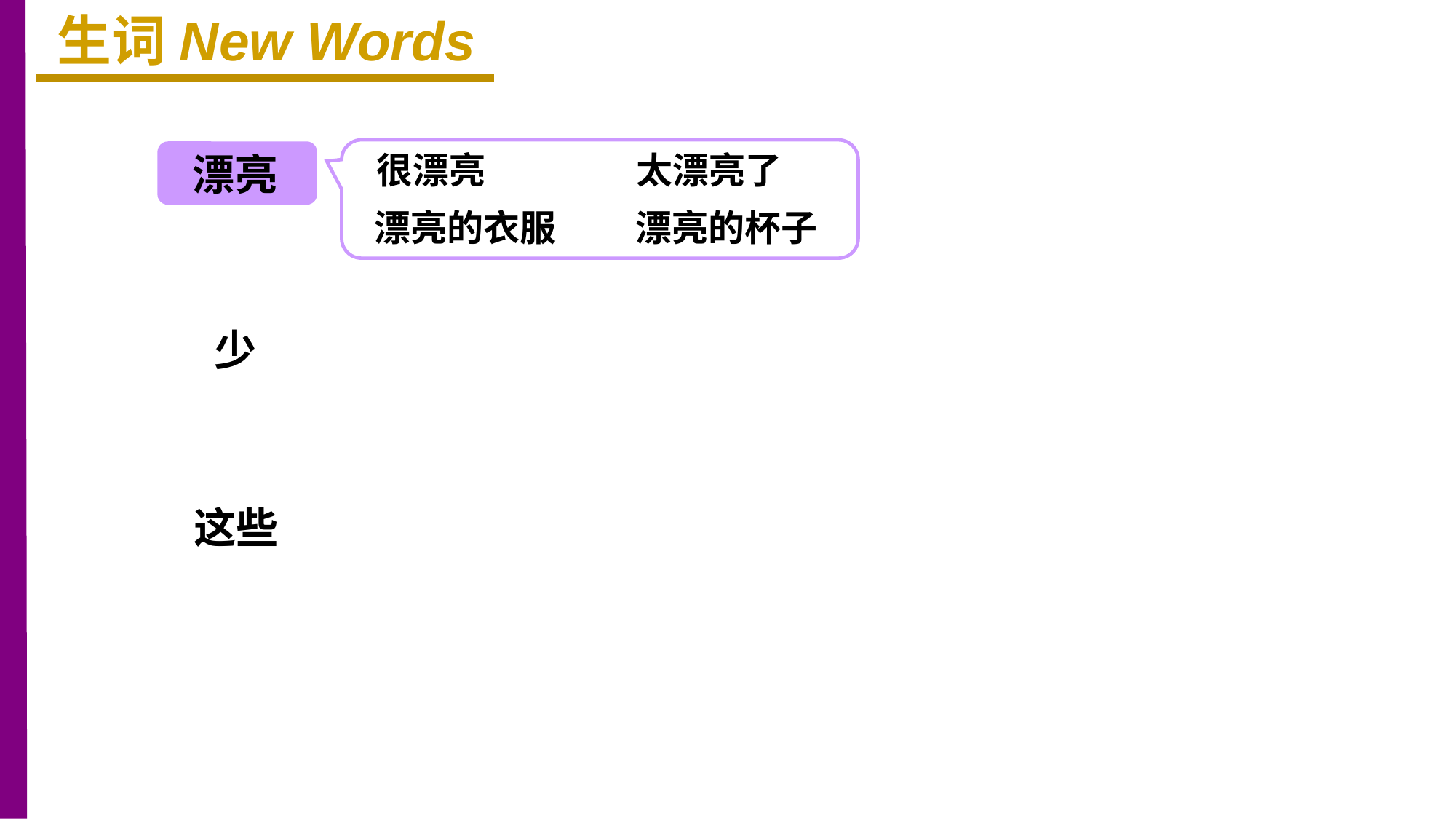

生词New Words

漂亮
很漂亮
太漂亮了
漂亮的衣服
漂亮的杯子
少
这些